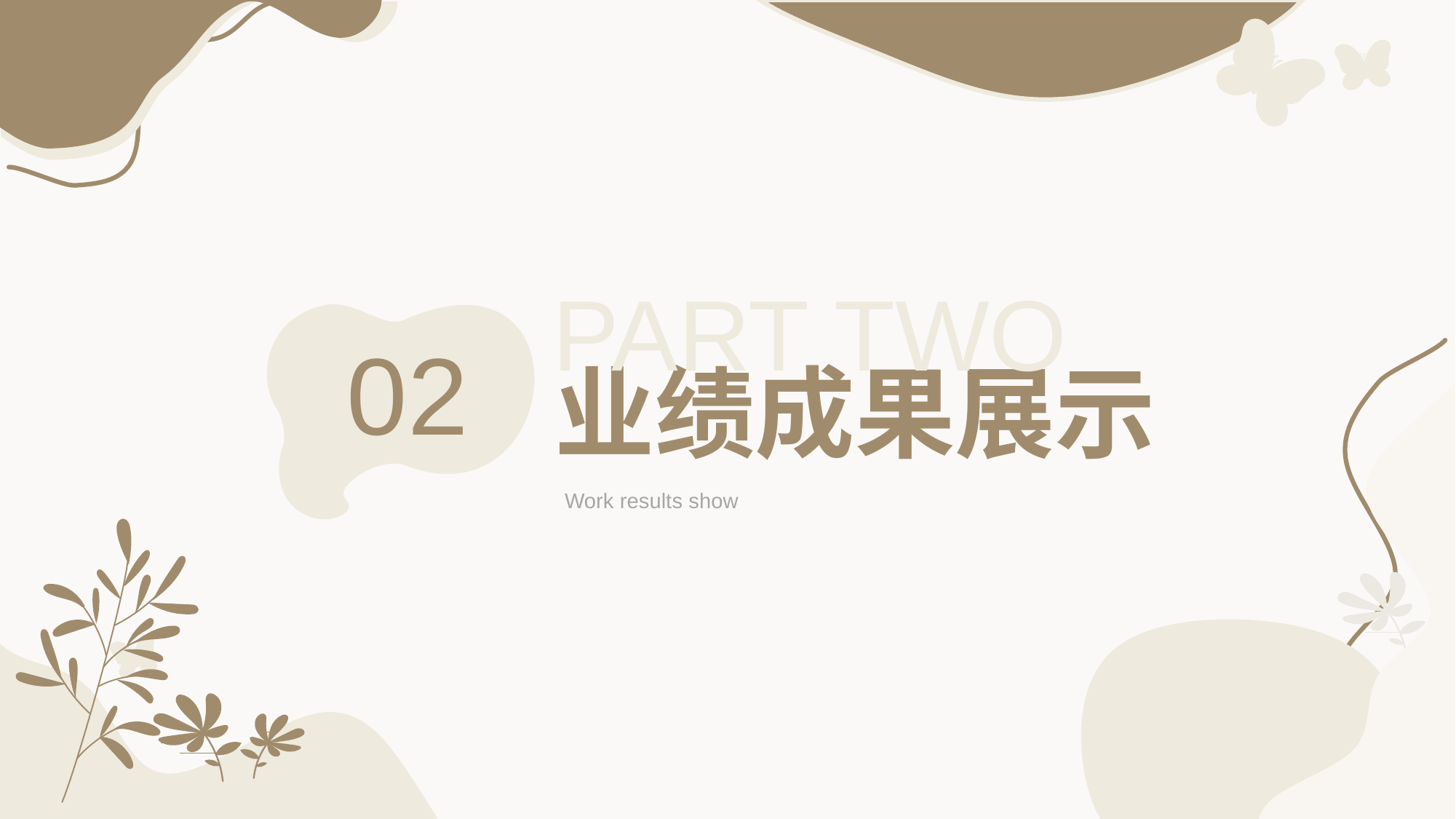

PART TWO

02
业绩成果展示
Work results show